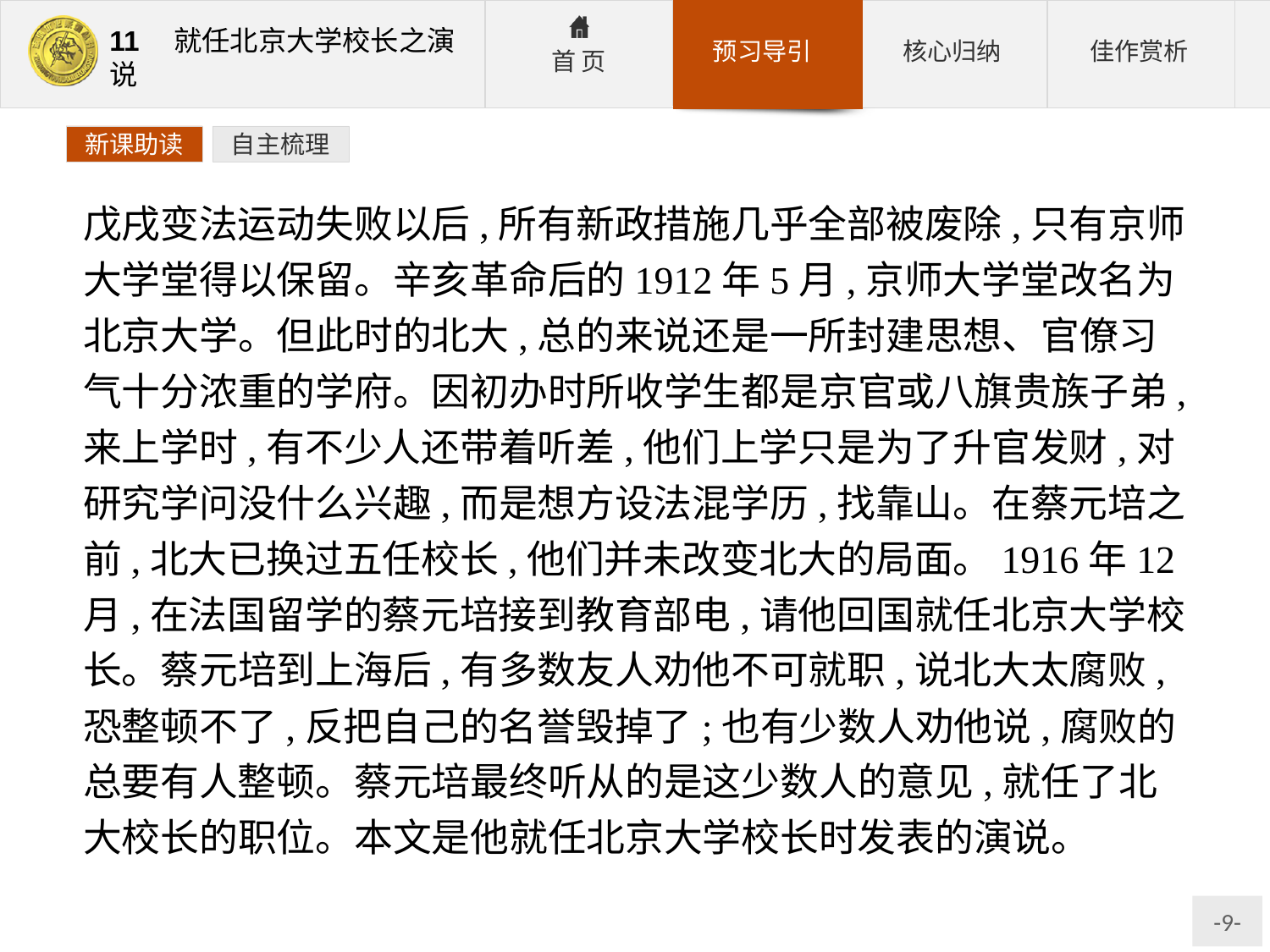

新课助读
自主梳理
戊戌变法运动失败以后,所有新政措施几乎全部被废除,只有京师大学堂得以保留。辛亥革命后的1912年5月,京师大学堂改名为北京大学。但此时的北大,总的来说还是一所封建思想、官僚习气十分浓重的学府。因初办时所收学生都是京官或八旗贵族子弟,来上学时,有不少人还带着听差,他们上学只是为了升官发财,对研究学问没什么兴趣,而是想方设法混学历,找靠山。在蔡元培之前,北大已换过五任校长,他们并未改变北大的局面。1916年12月,在法国留学的蔡元培接到教育部电,请他回国就任北京大学校长。蔡元培到上海后,有多数友人劝他不可就职,说北大太腐败,恐整顿不了,反把自己的名誉毁掉了;也有少数人劝他说,腐败的总要有人整顿。蔡元培最终听从的是这少数人的意见,就任了北大校长的职位。本文是他就任北京大学校长时发表的演说。